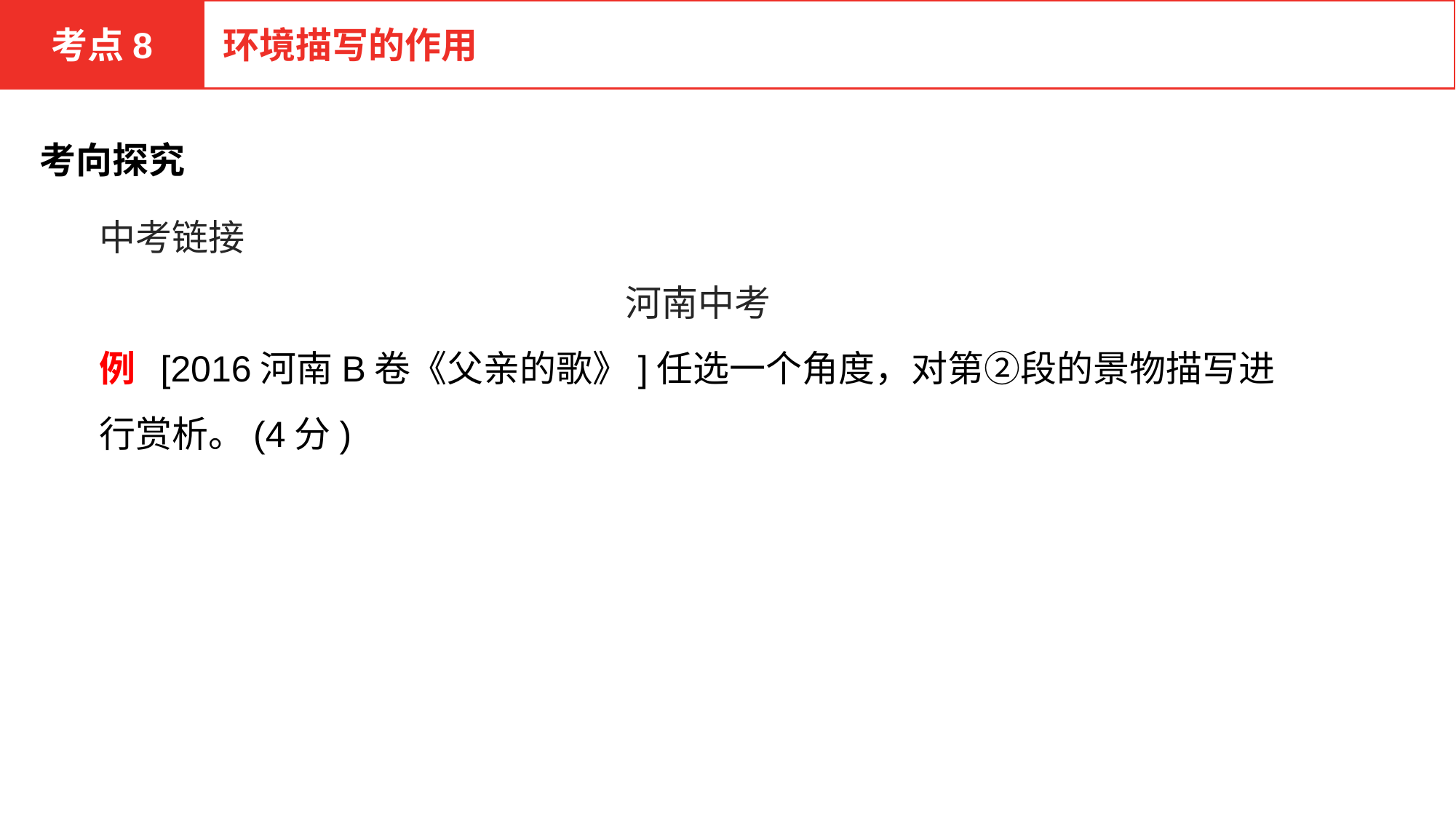

考点8
环境描写的作用
考向探究
中考链接
河南中考
例  [2016河南B卷《父亲的歌》]任选一个角度，对第②段的景物描写进行赏析。(4分)